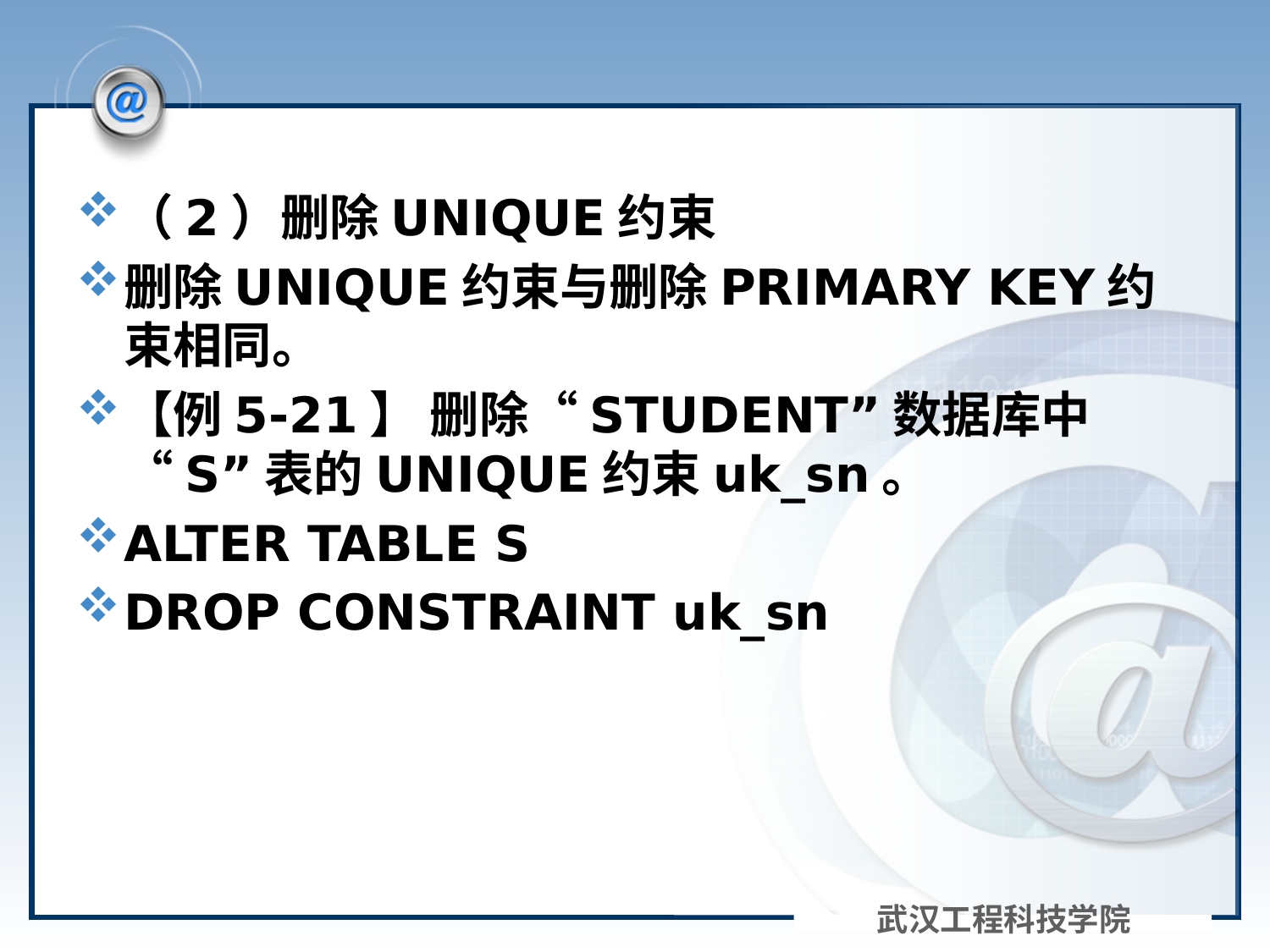

#
（2）删除UNIQUE约束
删除UNIQUE约束与删除PRIMARY KEY约束相同。
【例5-21】 删除“STUDENT”数据库中 “S”表的UNIQUE约束uk_sn。
ALTER TABLE S
DROP CONSTRAINT uk_sn
武汉工程科技学院